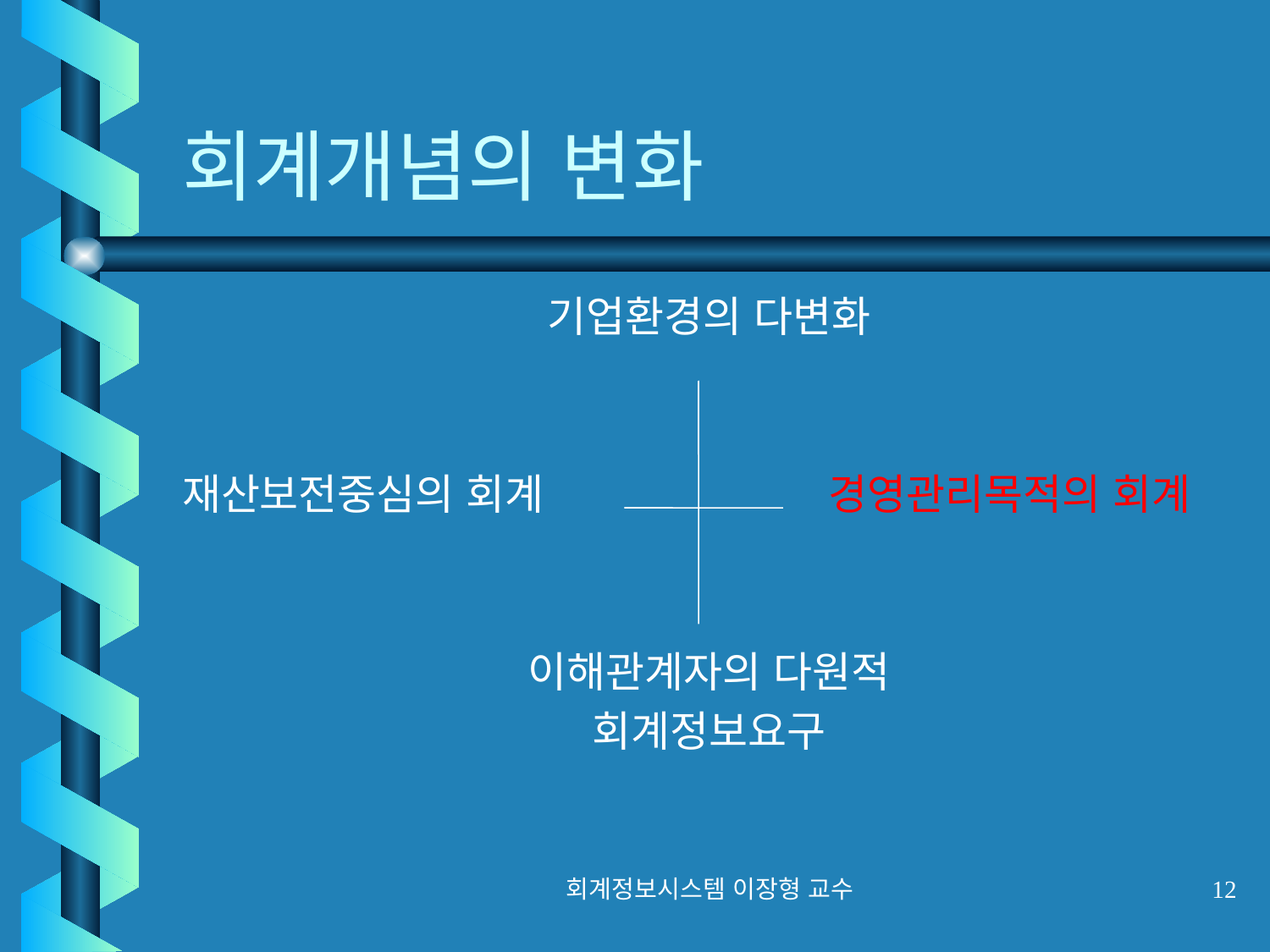

# 회계개념의 변화
기업환경의 다변화

재산보전중심의 회계                        경영관리목적의 회계

이해관계자의 다원적
회계정보요구

회계정보시스템 이장형 교수
12